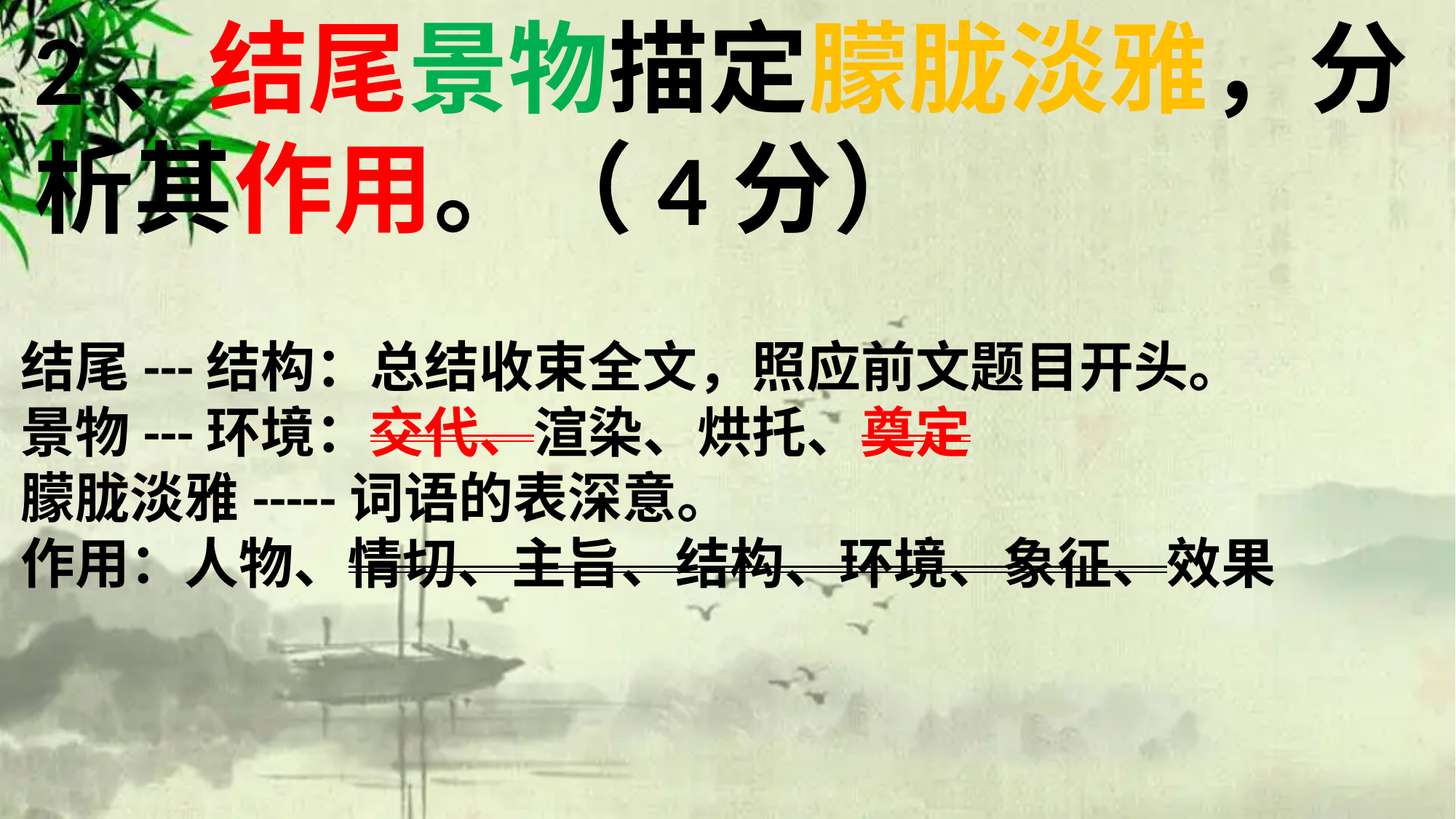

2、结尾景物描定朦胧淡雅，分析其作用。（4分）
结尾---结构：总结收束全文，照应前文题目开头。
景物---环境：交代、渲染、烘托、奠定
朦胧淡雅-----词语的表深意。
作用：人物、情切、主旨、结构、环境、象征、效果